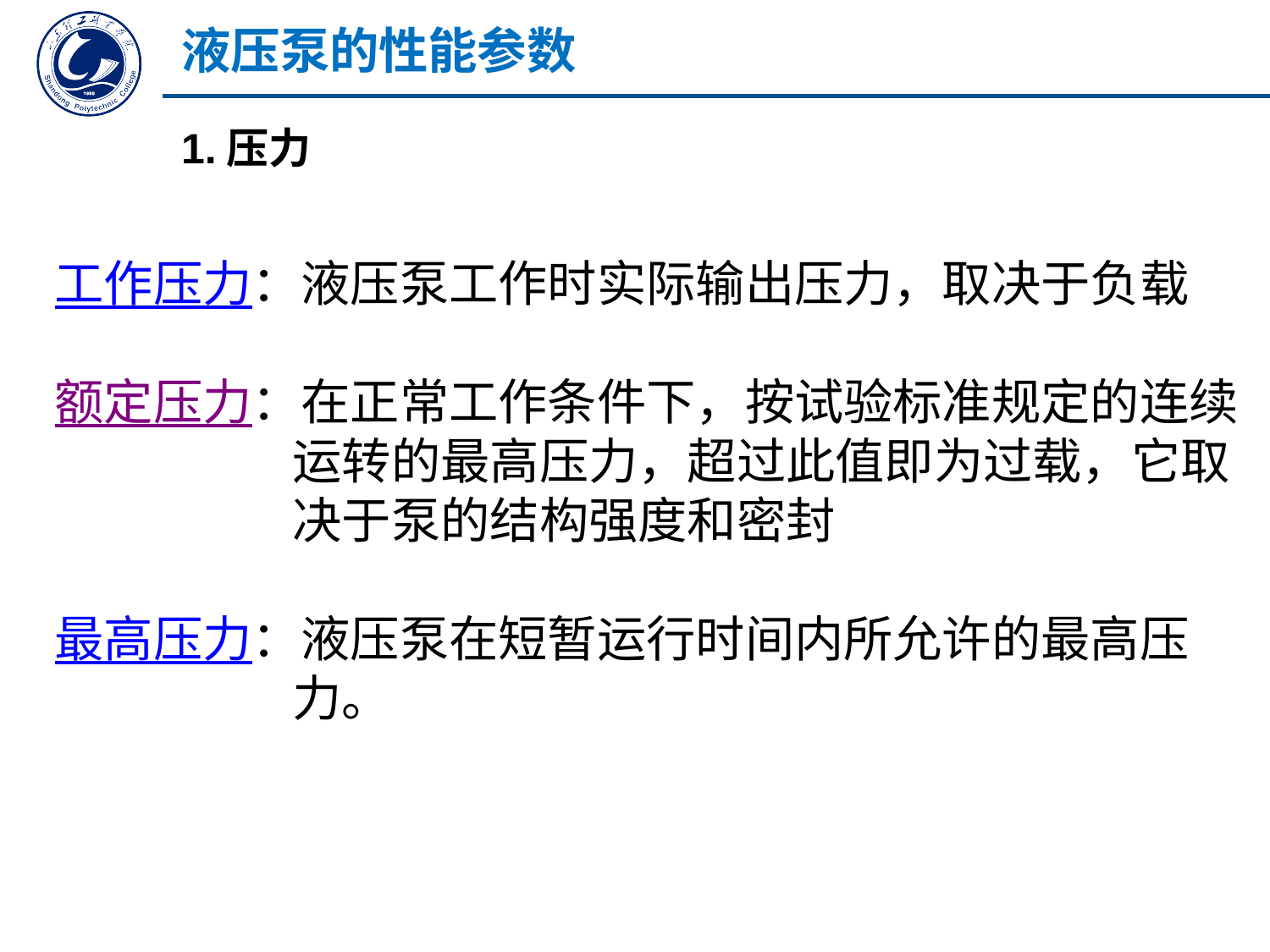

液压泵的性能参数
1.压力

工作压力：液压泵工作时实际输出压力，取决于负载

额定压力：在正常工作条件下，按试验标准规定的连续运转的最高压力，超过此值即为过载，它取决于泵的结构强度和密封条
件。
最高压力：液压泵在短暂运行时间内所允许的最高压力。